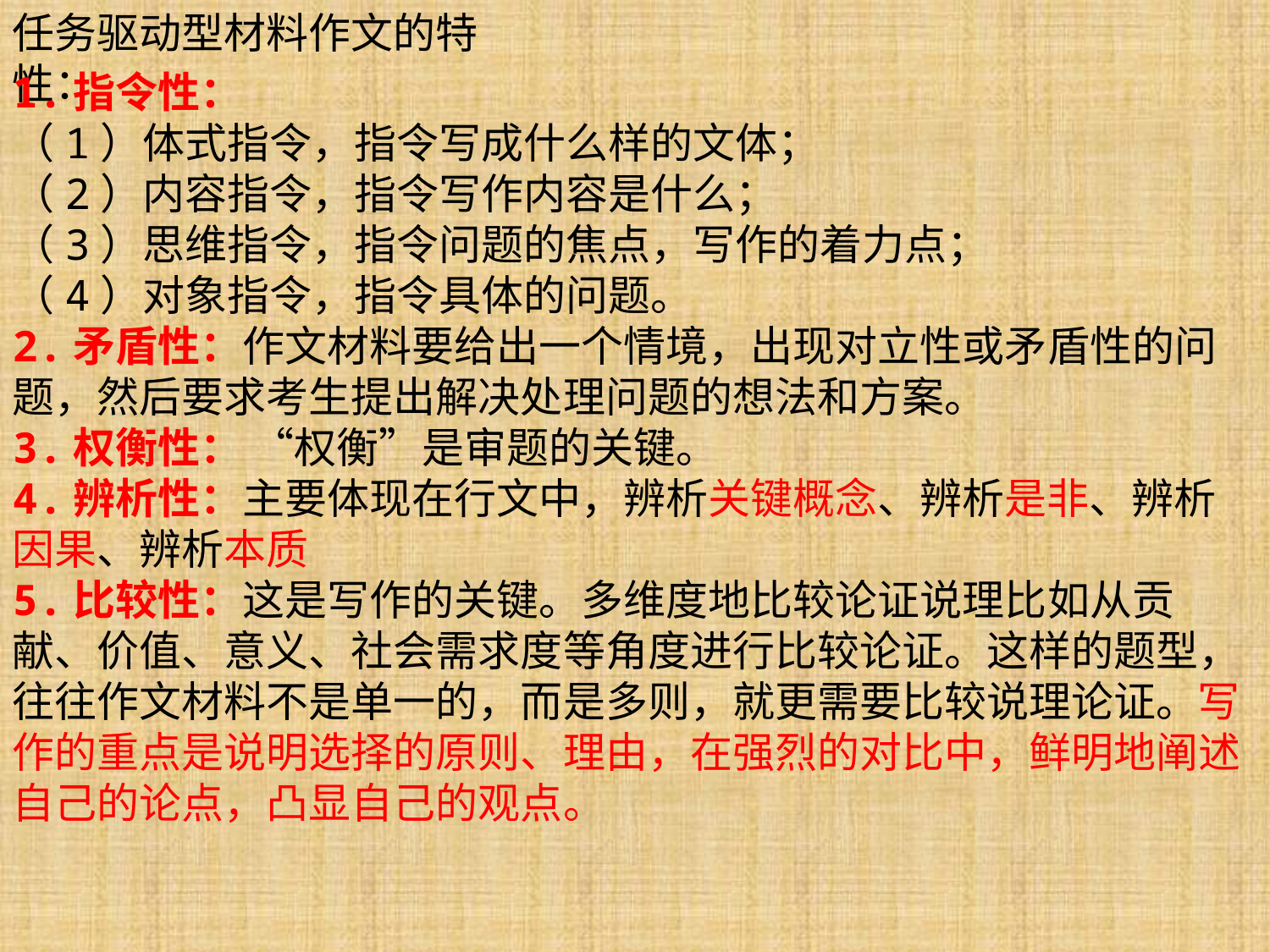

任务驱动型材料作文的特性：

1.指令性：
（1）体式指令，指令写成什么样的文体；
（2）内容指令，指令写作内容是什么；
（3）思维指令，指令问题的焦点，写作的着力点；
（4）对象指令，指令具体的问题。
2.矛盾性：作文材料要给出一个情境，出现对立性或矛盾性的问题，然后要求考生提出解决处理问题的想法和方案。
3.权衡性： “权衡”是审题的关键。
4.辨析性：主要体现在行文中，辨析关键概念、辨析是非、辨析因果、辨析本质
5.比较性：这是写作的关键。多维度地比较论证说理比如从贡献、价值、意义、社会需求度等角度进行比较论证。这样的题型，往往作文材料不是单一的，而是多则，就更需要比较说理论证。写作的重点是说明选择的原则、理由，在强烈的对比中，鲜明地阐述自己的论点，凸显自己的观点。